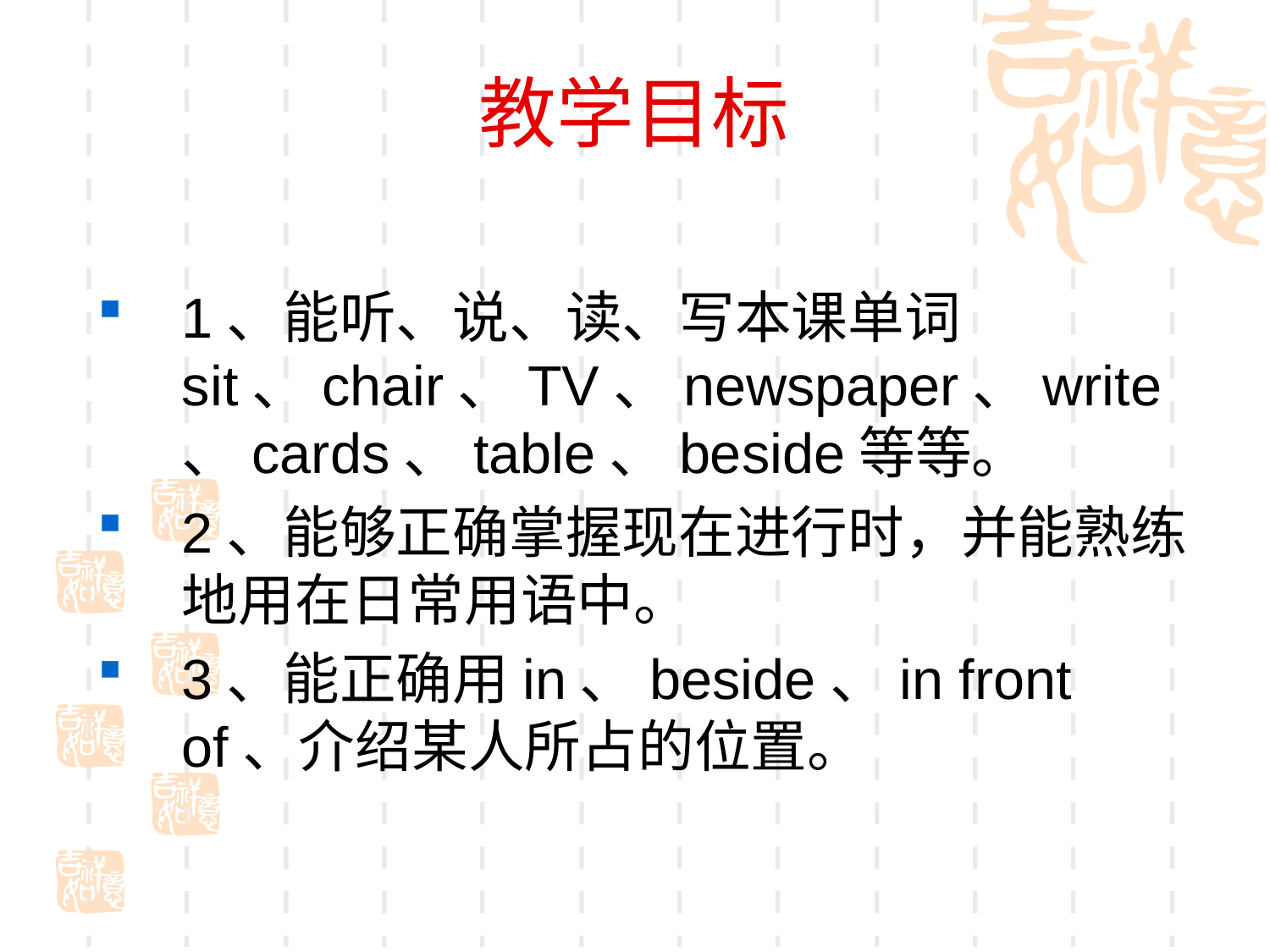

# 教学目标

1、能听、说、读、写本课单词sit、chair、TV、newspaper、write、cards、table、beside等等。
2、能够正确掌握现在进行时，并能熟练地用在日常用语中。
3、能正确用in、beside、in front of、介绍某人所占的位置。